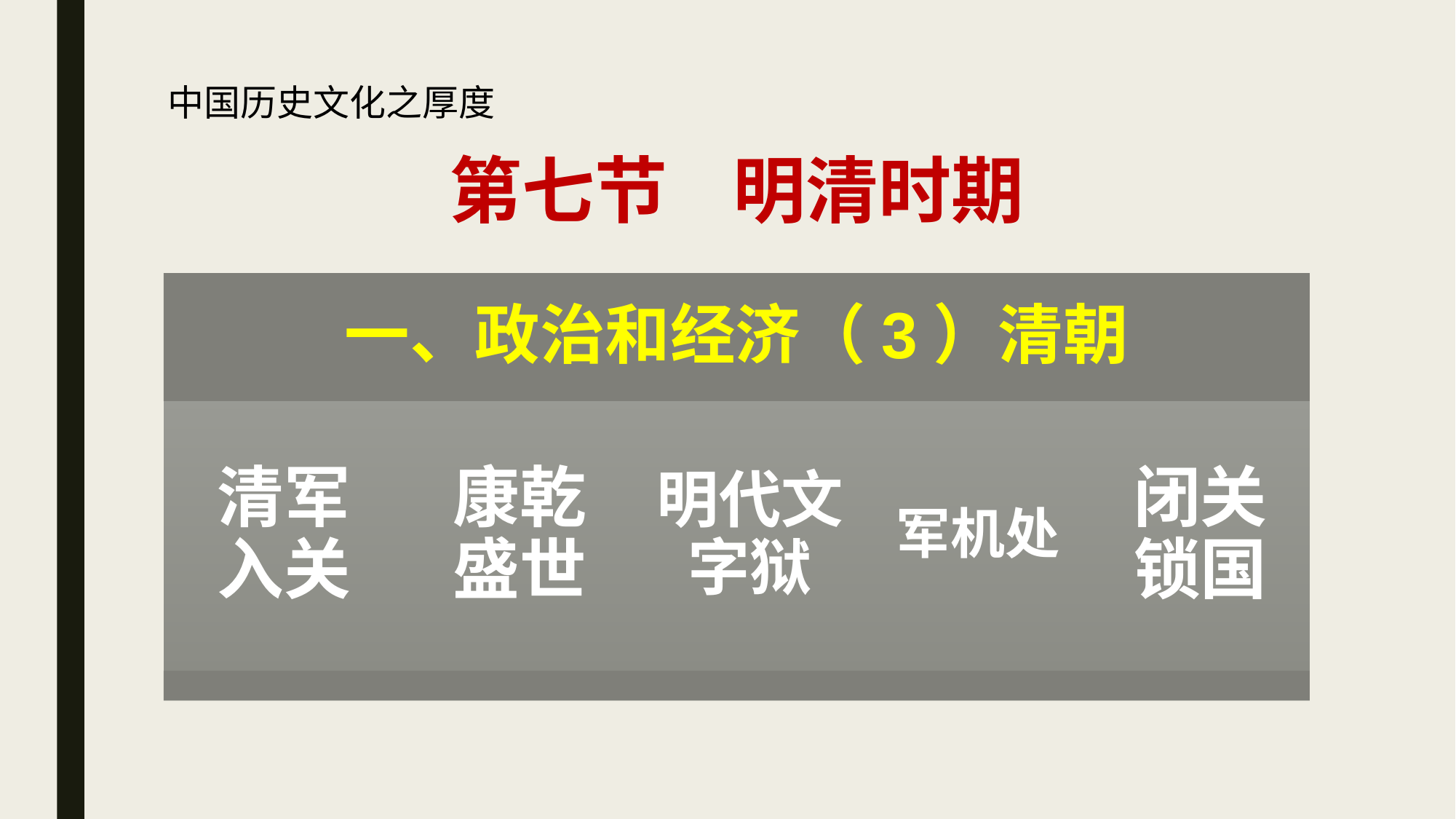

中国历史文化之厚度
# 第七节    明清时期
一、政治和经济（3）清朝
清军入关
康乾盛世
明代文字狱
军机处
闭关锁国